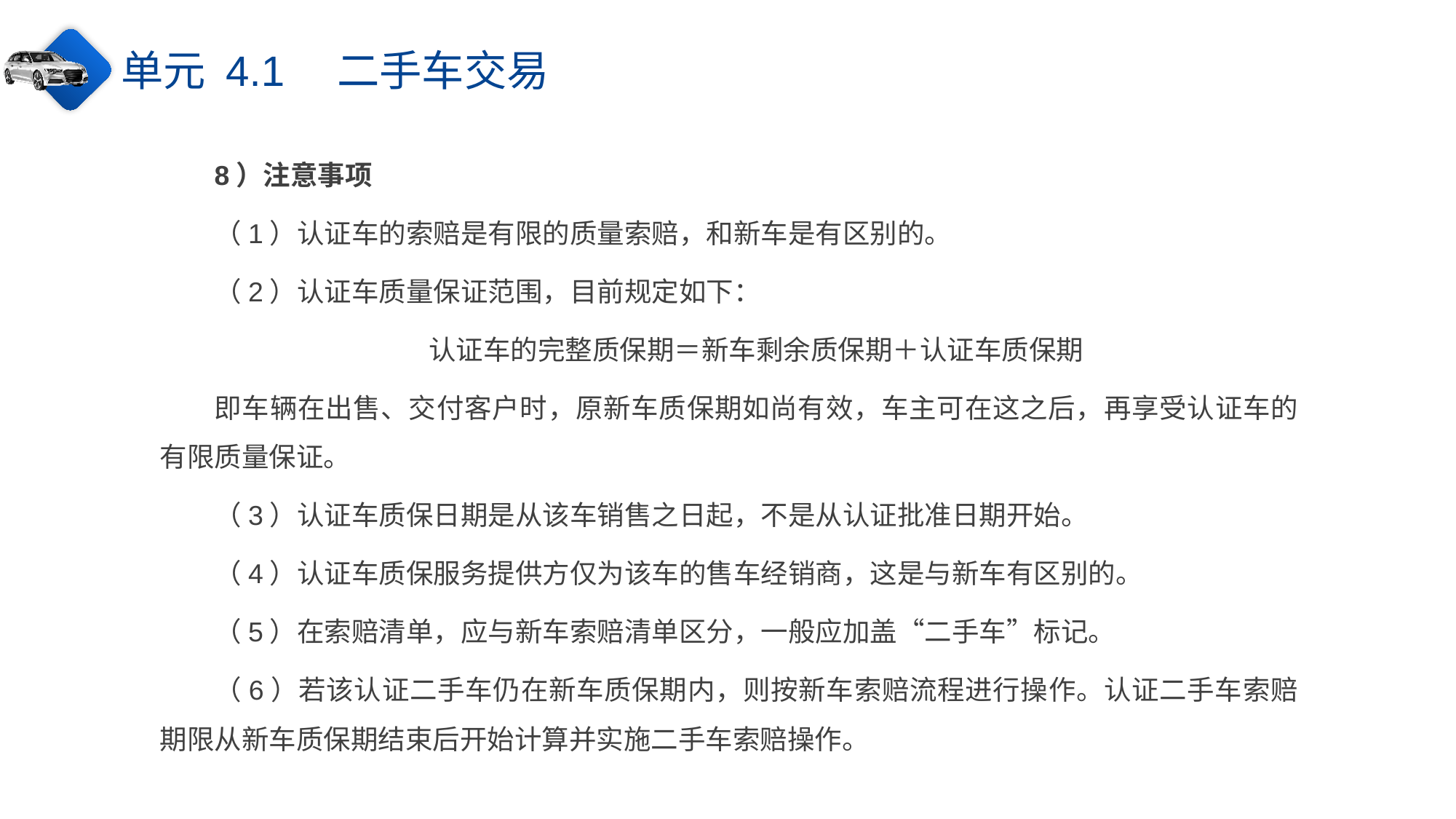

单元 4.1　二手车交易
8）注意事项
（1）认证车的索赔是有限的质量索赔，和新车是有区别的。
（2）认证车质量保证范围，目前规定如下：
认证车的完整质保期＝新车剩余质保期＋认证车质保期
即车辆在出售、交付客户时，原新车质保期如尚有效，车主可在这之后，再享受认证车的有限质量保证。
（3）认证车质保日期是从该车销售之日起，不是从认证批准日期开始。
（4）认证车质保服务提供方仅为该车的售车经销商，这是与新车有区别的。
（5）在索赔清单，应与新车索赔清单区分，一般应加盖“二手车”标记。
（6）若该认证二手车仍在新车质保期内，则按新车索赔流程进行操作。认证二手车索赔期限从新车质保期结束后开始计算并实施二手车索赔操作。